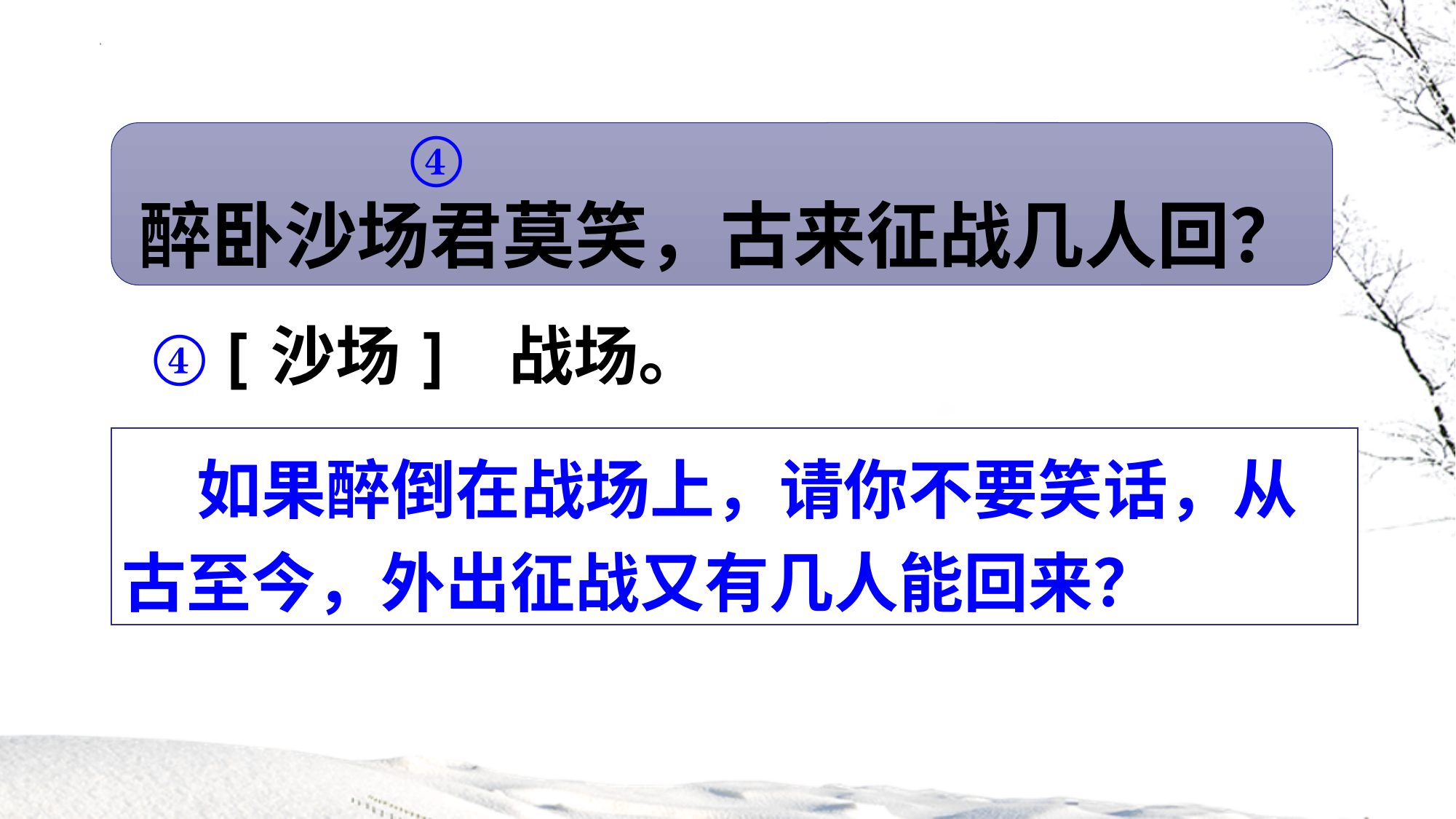

④

醉卧沙场君莫笑，古来征战几人回？
[沙场] 战场。
④
    如果醉倒在战场上，请你不要笑话，从古至今，外出征战又有几人能回来？